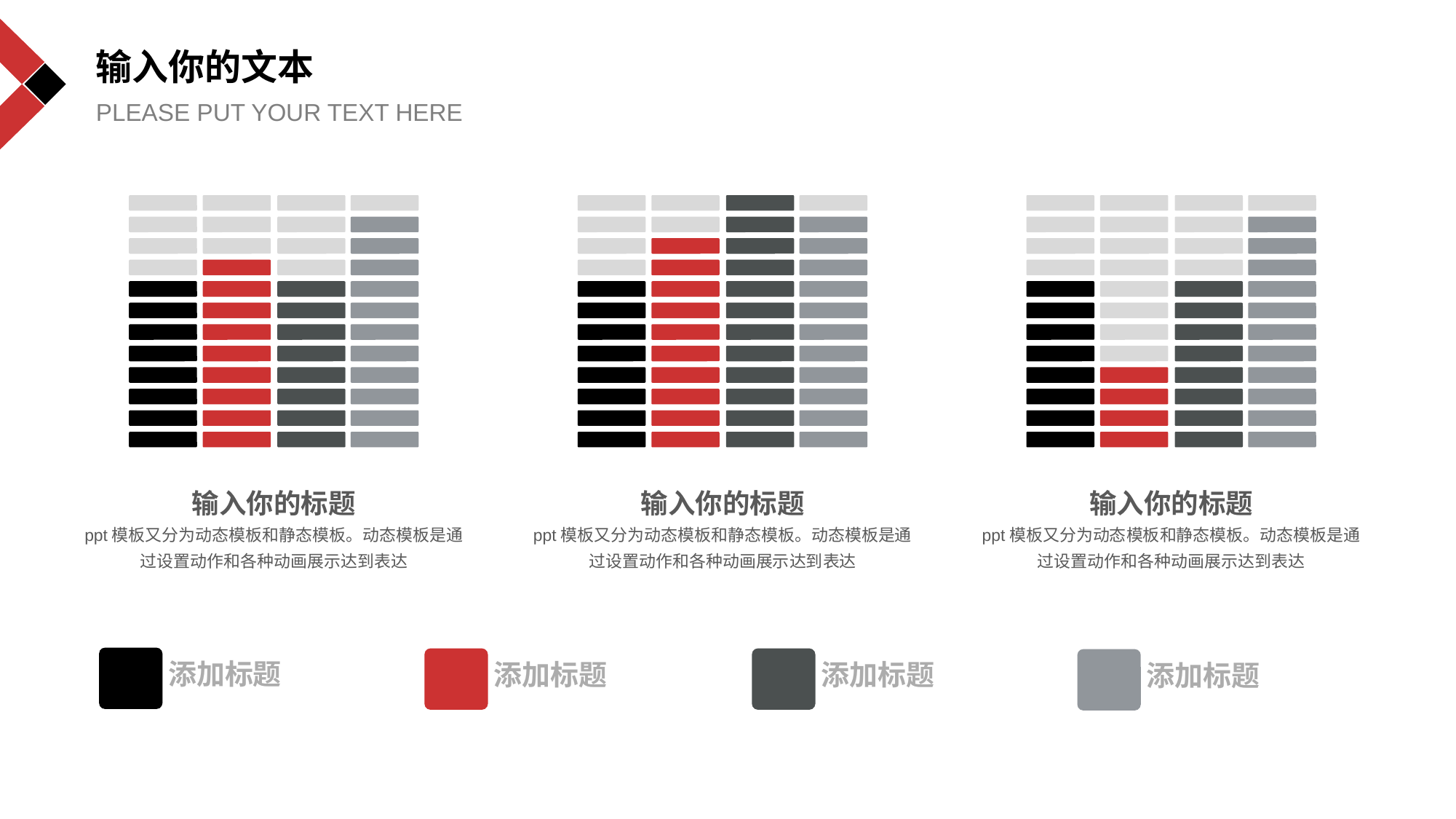

输入你的文本
PLEASE PUT YOUR TEXT HERE

输入你的标题
ppt模板又分为动态模板和静态模板。动态模板是通过设置动作和各种动画展示达到表达
输入你的标题
ppt模板又分为动态模板和静态模板。动态模板是通过设置动作和各种动画展示达到表达
输入你的标题
ppt模板又分为动态模板和静态模板。动态模板是通过设置动作和各种动画展示达到表达

添加标题
添加标题
添加标题
添加标题